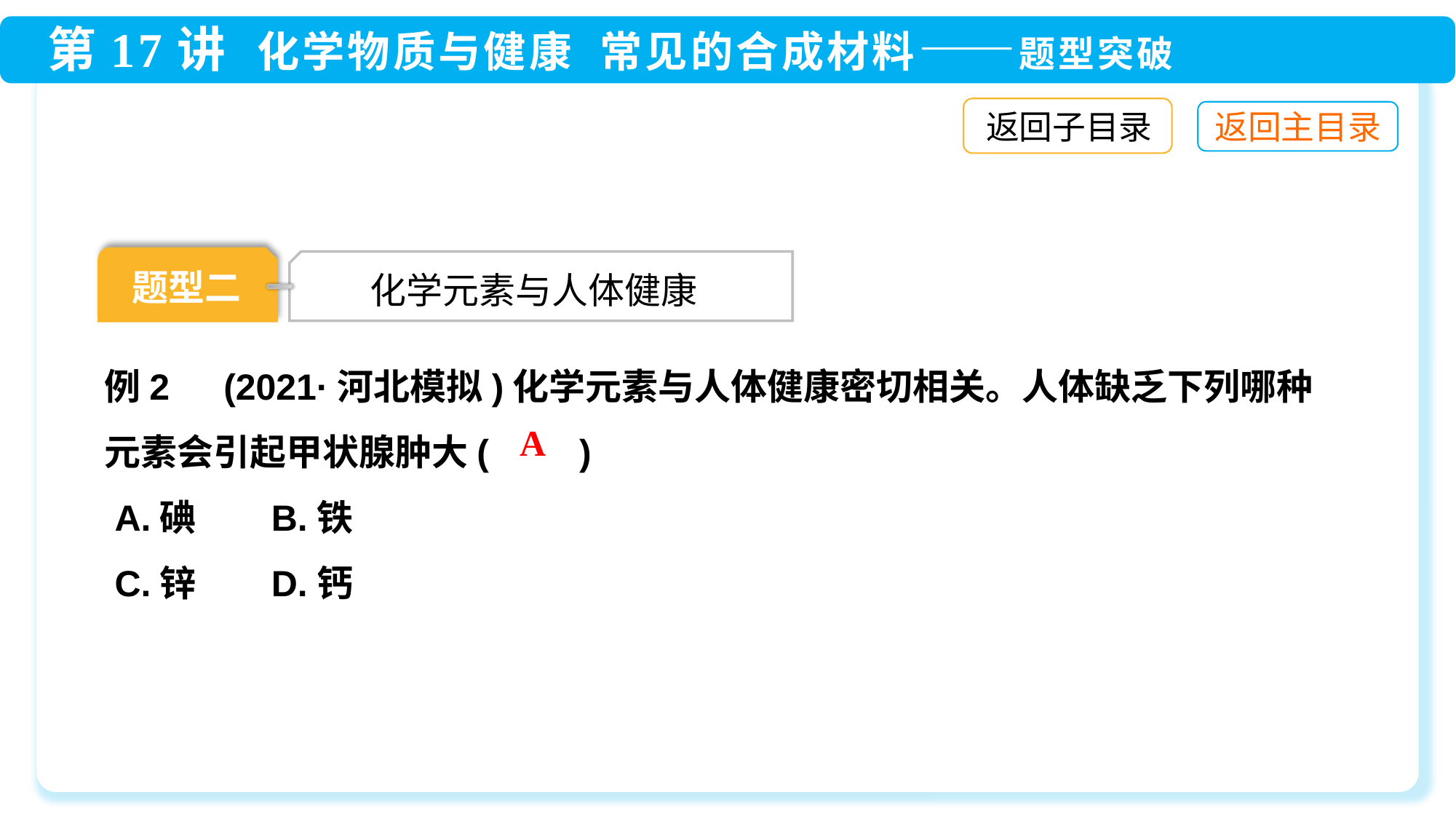

返回子目录
题型二
 化学元素与人体健康

例2　(2021·河北模拟)化学元素与人体健康密切相关。人体缺乏下列哪种元素会引起甲状腺肿大(　　)
 A.碘	      B.铁
 C.锌	      D.钙
A